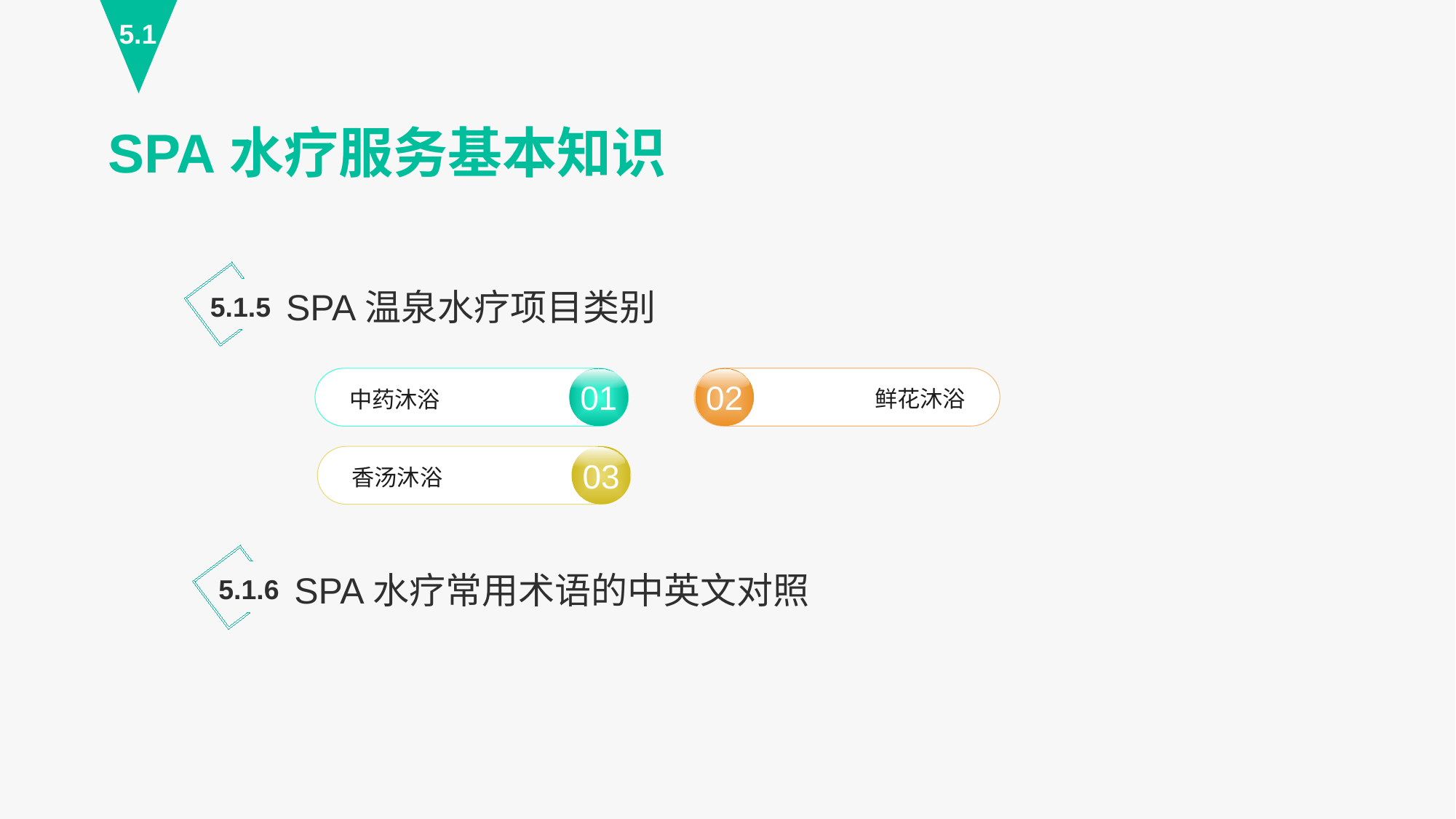

5.1
SPA水疗服务基本知识

SPA温泉水疗项目类别
5.1.5

02
鲜花沐浴

01
中药沐浴

03
香汤沐浴

SPA水疗常用术语的中英文对照
5.1.6